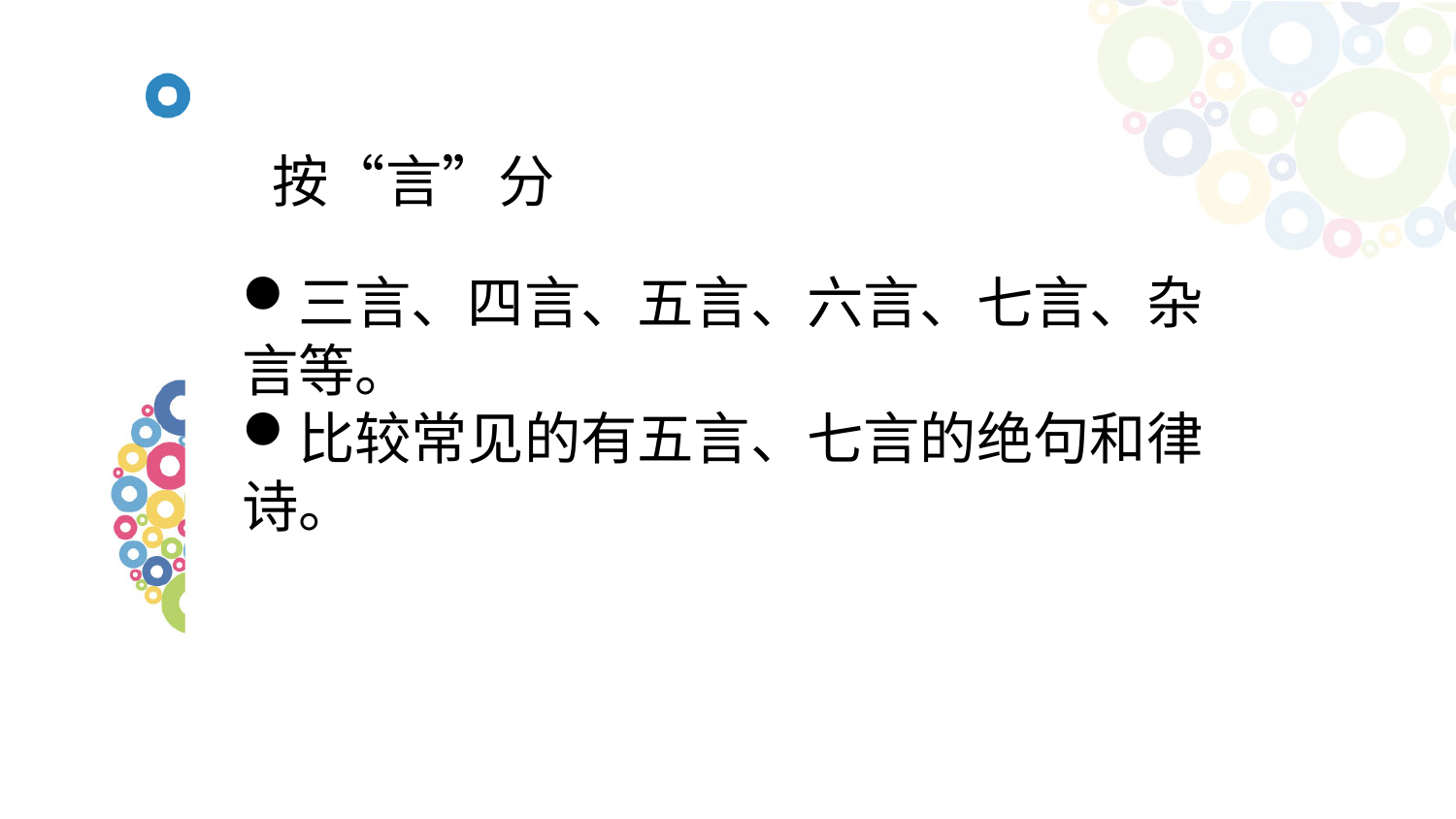

# 按“言”分
三言、四言、五言、六言、七言、杂言等。
比较常见的有五言、七言的绝句和律诗。